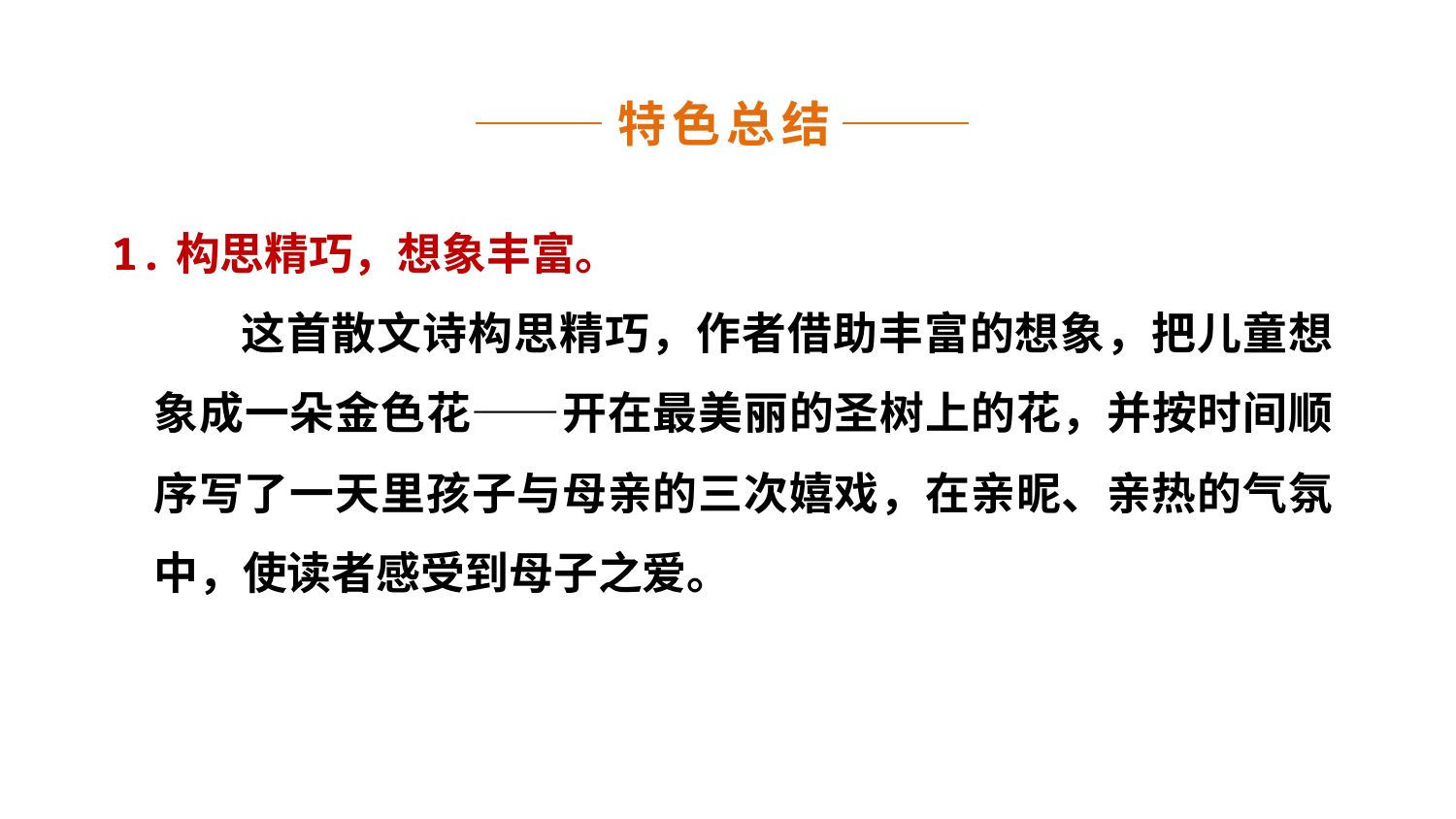

归纳总结
特色总结
1.构思精巧，想象丰富。
这首散文诗构思精巧，作者借助丰富的想象，把儿童想象成一朵金色花——开在最美丽的圣树上的花，并按时间顺序写了一天里孩子与母亲的三次嬉戏，在亲昵、亲热的气氛中，使读者感受到母子之爱。